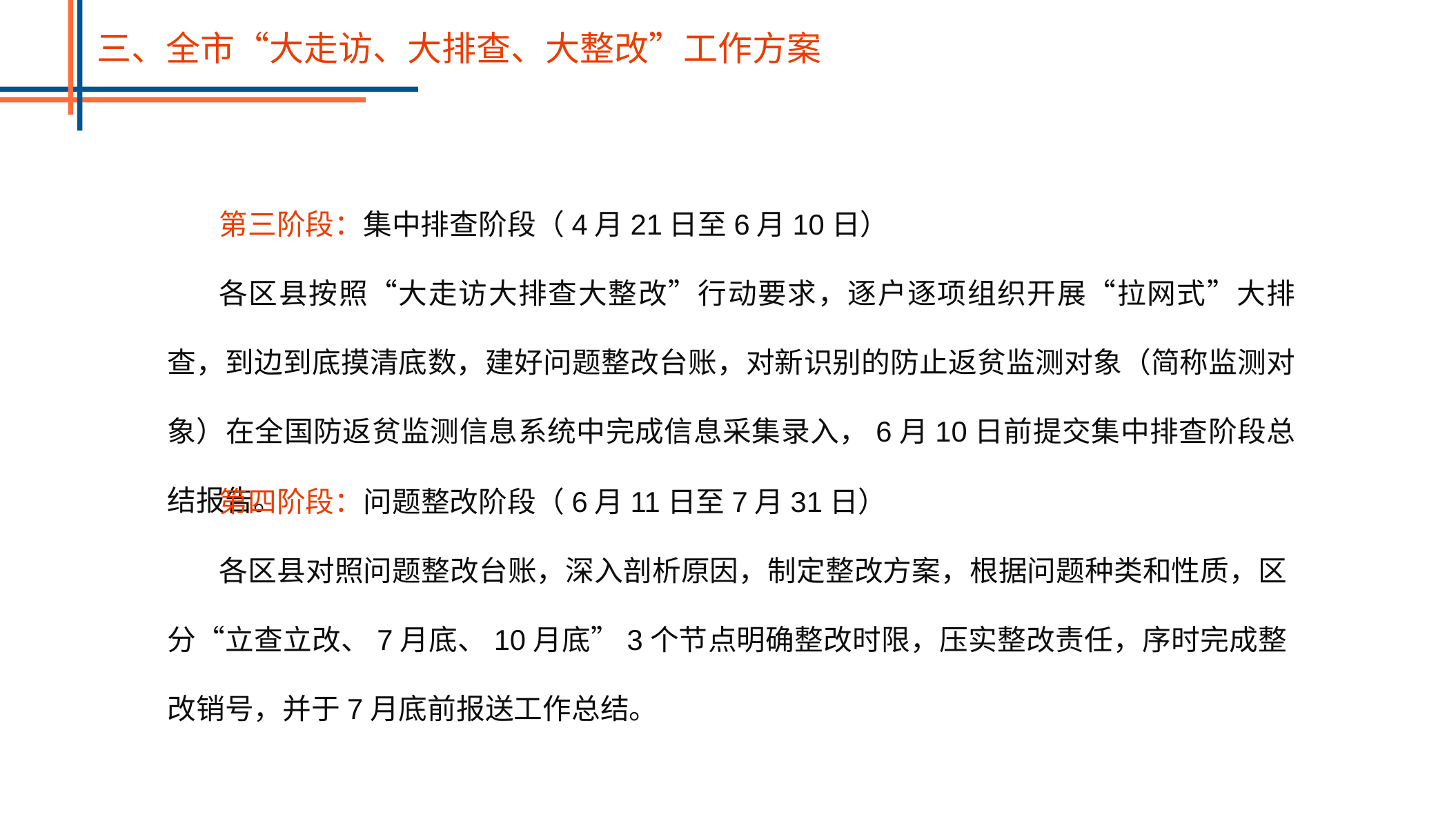

三、全市“大走访、大排查、大整改”工作方案

第三阶段：集中排查阶段（4月21日至6月10日）
各区县按照“大走访大排查大整改”行动要求，逐户逐项组织开展“拉网式”大排查，到边到底摸清底数，建好问题整改台账，对新识别的防止返贫监测对象（简称监测对象）在全国防返贫监测信息系统中完成信息采集录入，6月10日前提交集中排查阶段总结报告。

第四阶段：问题整改阶段（6月11日至7月31日）
各区县对照问题整改台账，深入剖析原因，制定整改方案，根据问题种类和性质，区分“立查立改、7月底、10月底”3个节点明确整改时限，压实整改责任，序时完成整改销号，并于7月底前报送工作总结。